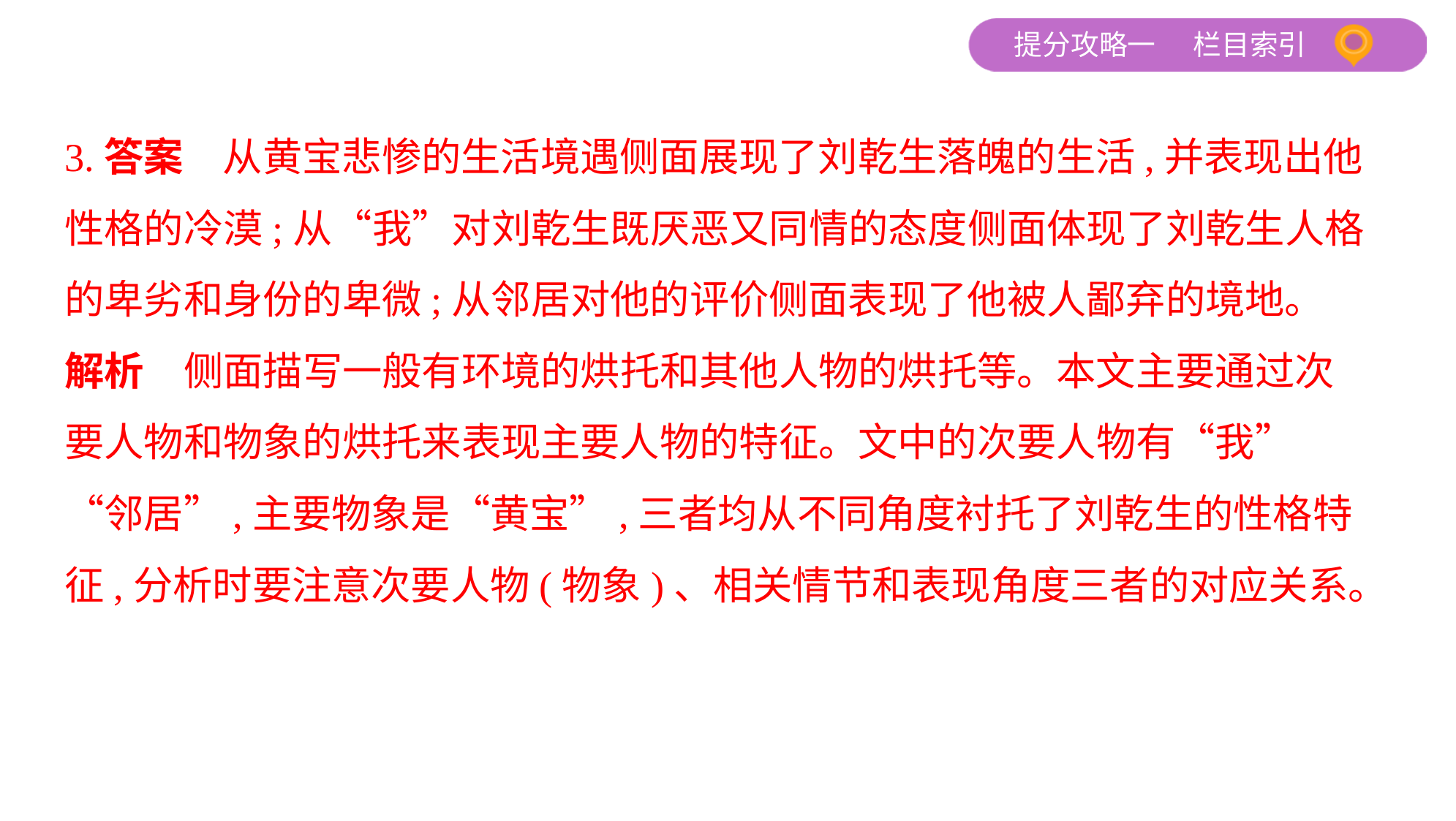

3.答案　从黄宝悲惨的生活境遇侧面展现了刘乾生落魄的生活,并表现出他
性格的冷漠;从“我”对刘乾生既厌恶又同情的态度侧面体现了刘乾生人格
的卑劣和身份的卑微;从邻居对他的评价侧面表现了他被人鄙弃的境地。
解析　侧面描写一般有环境的烘托和其他人物的烘托等。本文主要通过次
要人物和物象的烘托来表现主要人物的特征。文中的次要人物有“我”
“邻居”,主要物象是“黄宝”,三者均从不同角度衬托了刘乾生的性格特
征,分析时要注意次要人物(物象)、相关情节和表现角度三者的对应关系。